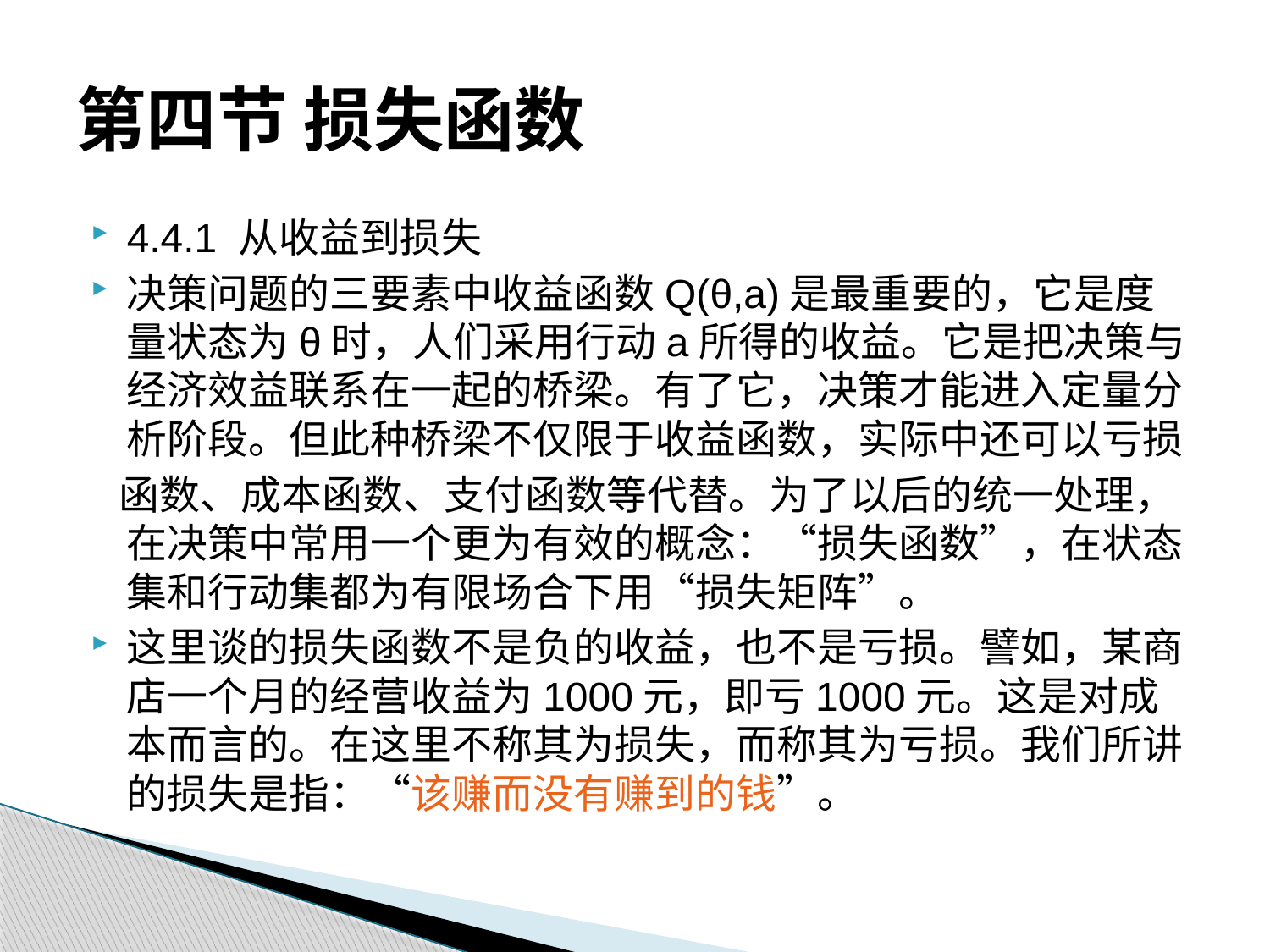

# 第四节 损失函数
4.4.1 从收益到损失
决策问题的三要素中收益函数Q(θ,a)是最重要的，它是度量状态为θ时，人们采用行动a所得的收益。它是把决策与经济效益联系在一起的桥梁。有了它，决策才能进入定量分析阶段。但此种桥梁不仅限于收益函数，实际中还可以亏损
  函数、成本函数、支付函数等代替。为了以后的统一处理，在决策中常用一个更为有效的概念：“损失函数”，在状态集和行动集都为有限场合下用“损失矩阵”。
这里谈的损失函数不是负的收益，也不是亏损。譬如，某商店一个月的经营收益为1000元，即亏1000元。这是对成本而言的。在这里不称其为损失，而称其为亏损。我们所讲的损失是指：“该赚而没有赚到的钱”。